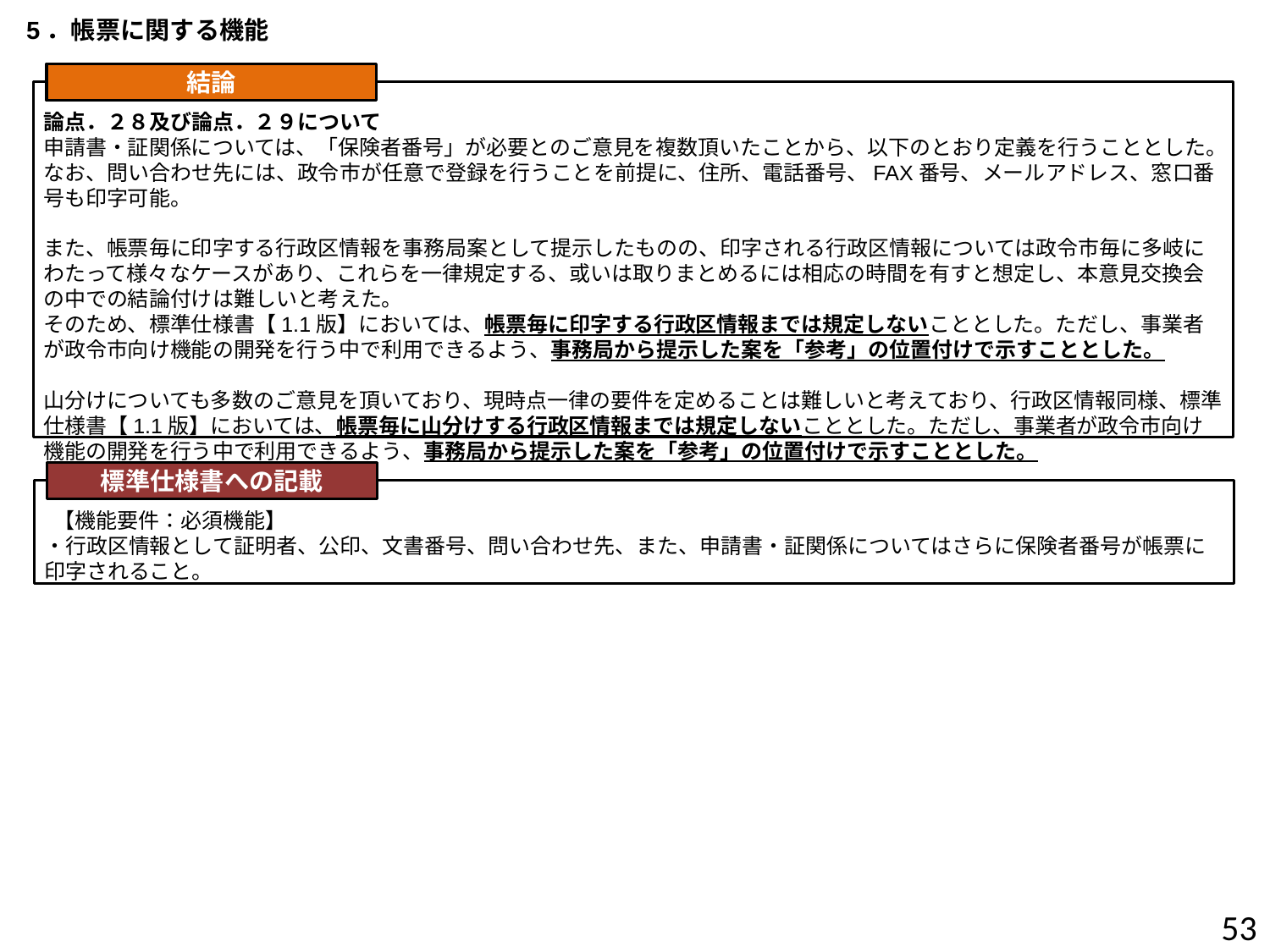

5．帳票に関する機能
結論

論点．２８及び論点．２９について
申請書・証関係については、「保険者番号」が必要とのご意見を複数頂いたことから、以下のとおり定義を行うこととした。
なお、問い合わせ先には、政令市が任意で登録を行うことを前提に、住所、電話番号、FAX番号、メールアドレス、窓口番号も印字可能。

また、帳票毎に印字する行政区情報を事務局案として提示したものの、印字される行政区情報については政令市毎に多岐にわたって様々なケースがあり、これらを一律規定する、或いは取りまとめるには相応の時間を有すと想定し、本意見交換会の中での結論付けは難しいと考えた。
そのため、標準仕様書【1.1版】においては、帳票毎に印字する行政区情報までは規定しないこととした。ただし、事業者が政令市向け機能の開発を行う中で利用できるよう、事務局から提示した案を「参考」の位置付けで示すこととした。

山分けについても多数のご意見を頂いており、現時点一律の要件を定めることは難しいと考えており、行政区情報同様、標準仕様書【1.1版】においては、帳票毎に山分けする行政区情報までは規定しないこととした。ただし、事業者が政令市向け機能の開発を行う中で利用できるよう、事務局から提示した案を「参考」の位置付けで示すこととした。

標準仕様書への記載

 【機能要件：必須機能】
・行政区情報として証明者、公印、文書番号、問い合わせ先、また、申請書・証関係についてはさらに保険者番号が帳票に印字されること。
53